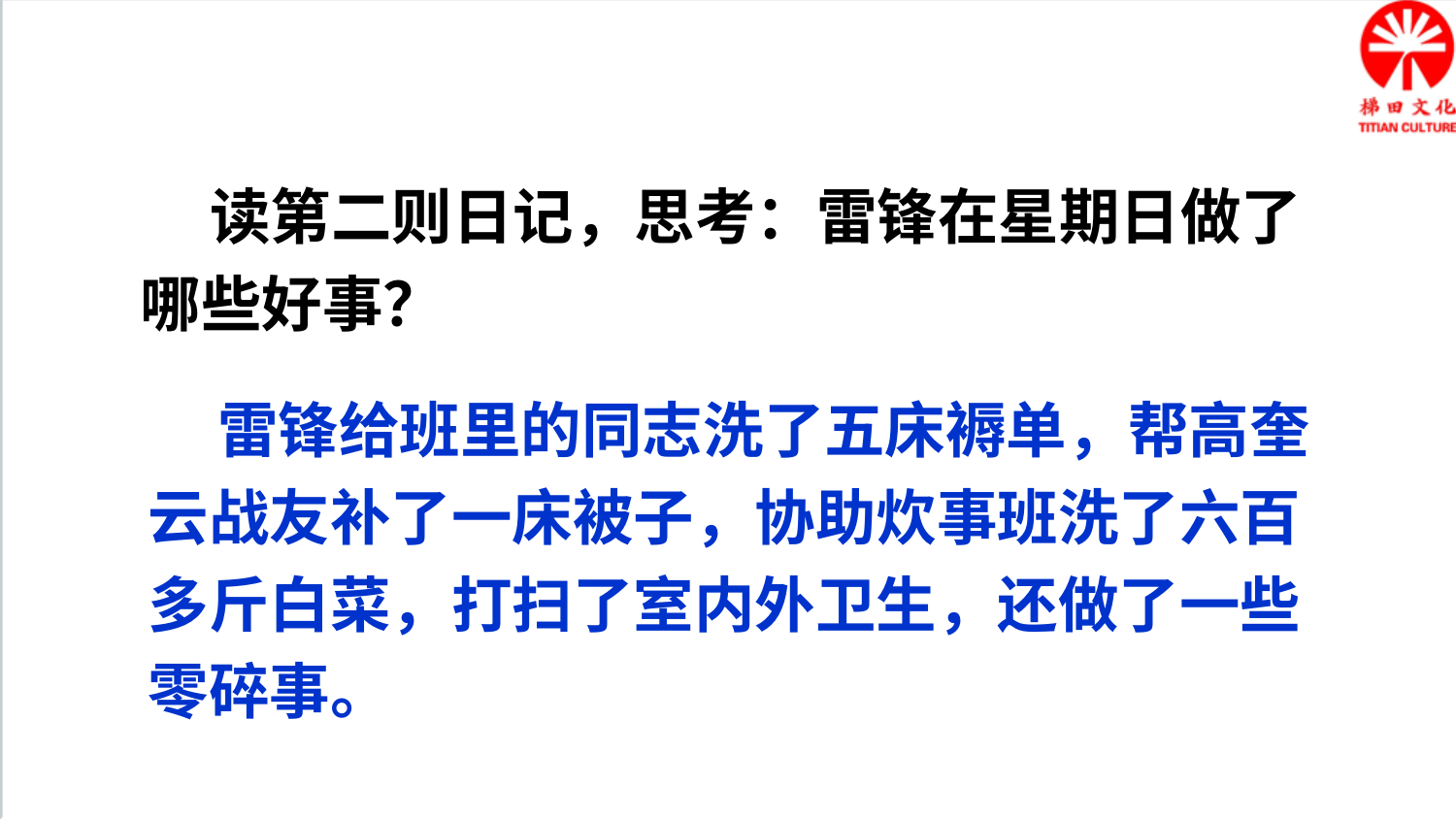

读第二则日记，思考：雷锋在星期日做了哪些好事？
    雷锋给班里的同志洗了五床褥单，帮高奎云战友补了一床被子，协助炊事班洗了六百多斤白菜，打扫了室内外卫生，还做了一些零碎事。